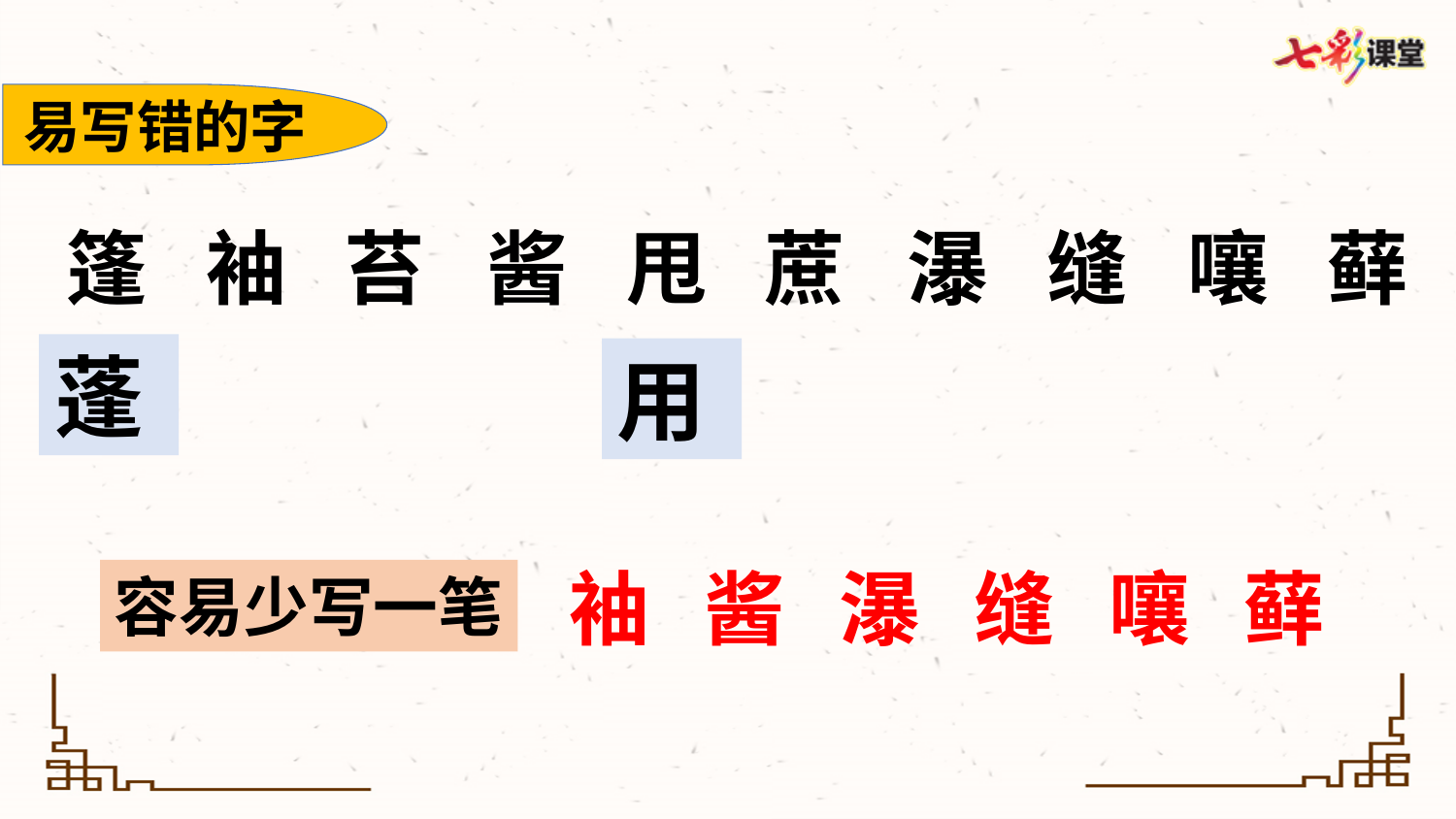

易写错的字
篷
袖
苔
酱
甩
蔗
瀑
缝
嚷
藓
蓬
用
袖
酱
瀑
缝
嚷
藓
容易少写一笔